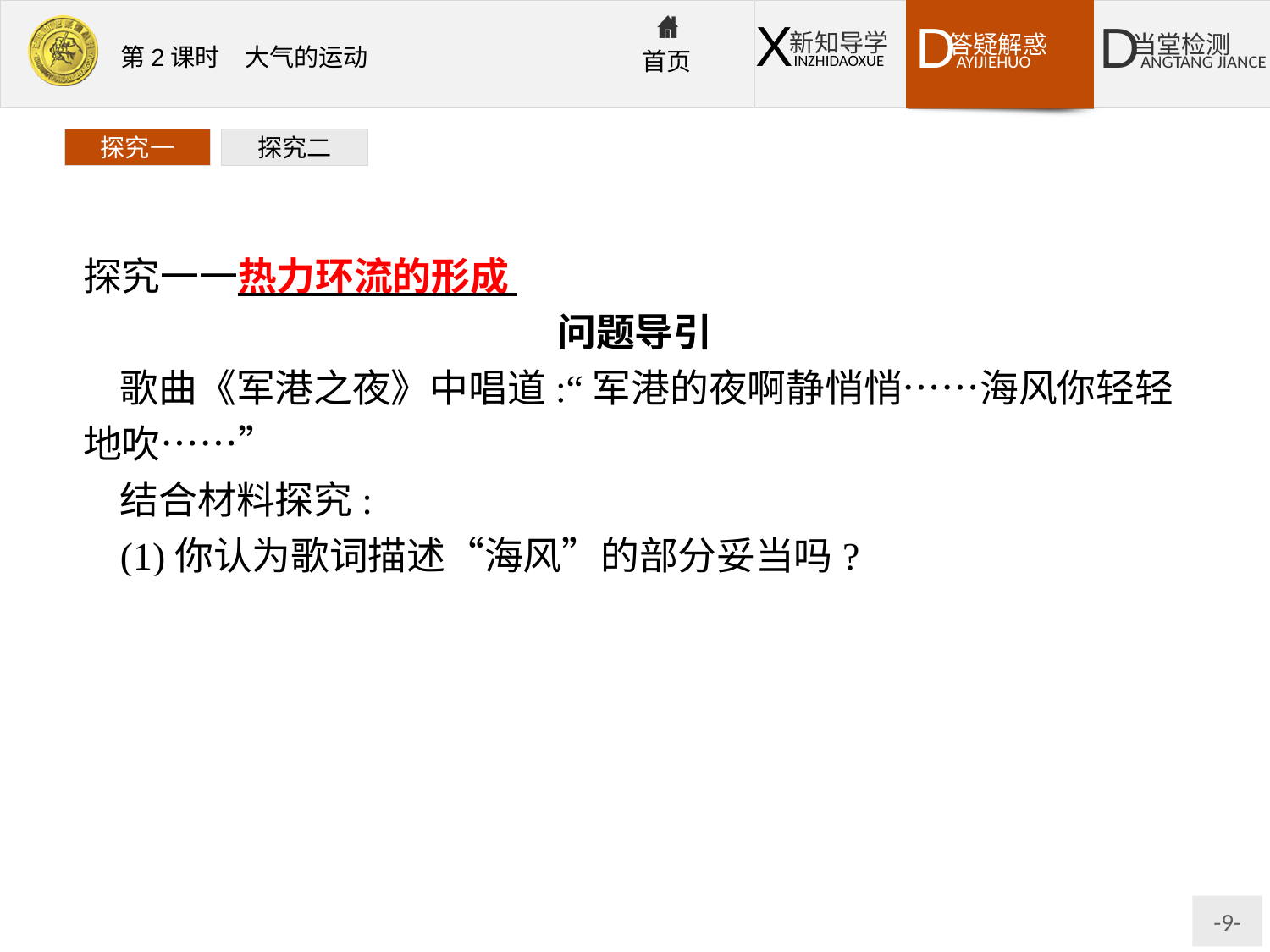

探究一
探究二
探究一一热力环流的形成
问题导引
歌曲《军港之夜》中唱道:“军港的夜啊静悄悄……海风你轻轻地吹……”
结合材料探究:
(1)你认为歌词描述“海风”的部分妥当吗?
提示:仅从小范围的大气运动来分析,其描述是不妥当的。在滨海地区,夜晚陆地降温快,气温低,形成高压,而海洋降温慢,气温高,形成低压,近地面风应该从陆地吹向海洋。